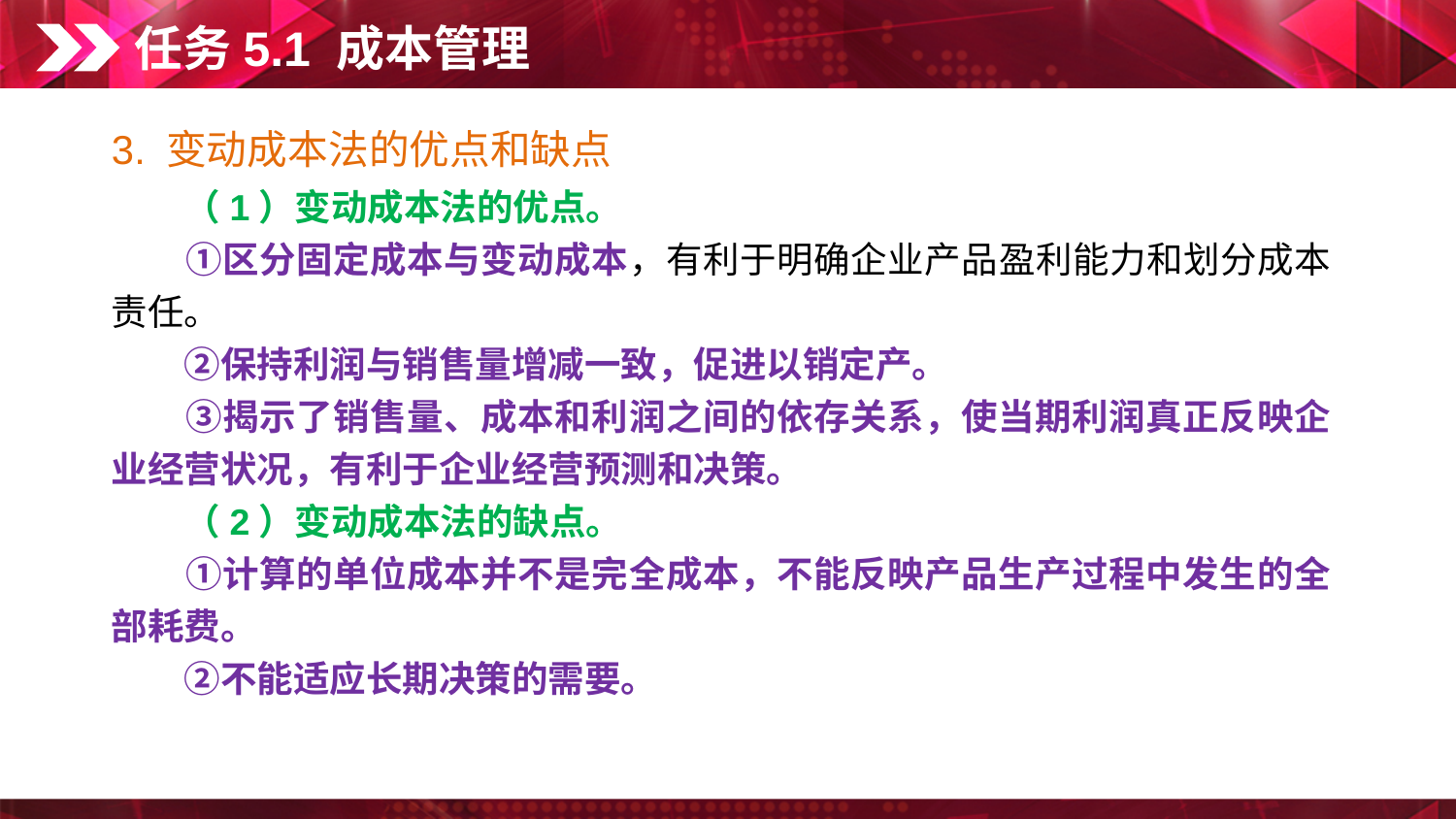

任务5.1 成本管理

3. 变动成本法的优点和缺点
　　（1）变动成本法的优点。
　　①区分固定成本与变动成本，有利于明确企业产品盈利能力和划分成本责任。
　　②保持利润与销售量增减一致，促进以销定产。
　　③揭示了销售量、成本和利润之间的依存关系，使当期利润真正反映企业经营状况，有利于企业经营预测和决策。
　　（2）变动成本法的缺点。
　　①计算的单位成本并不是完全成本，不能反映产品生产过程中发生的全部耗费。
　　②不能适应长期决策的需要。